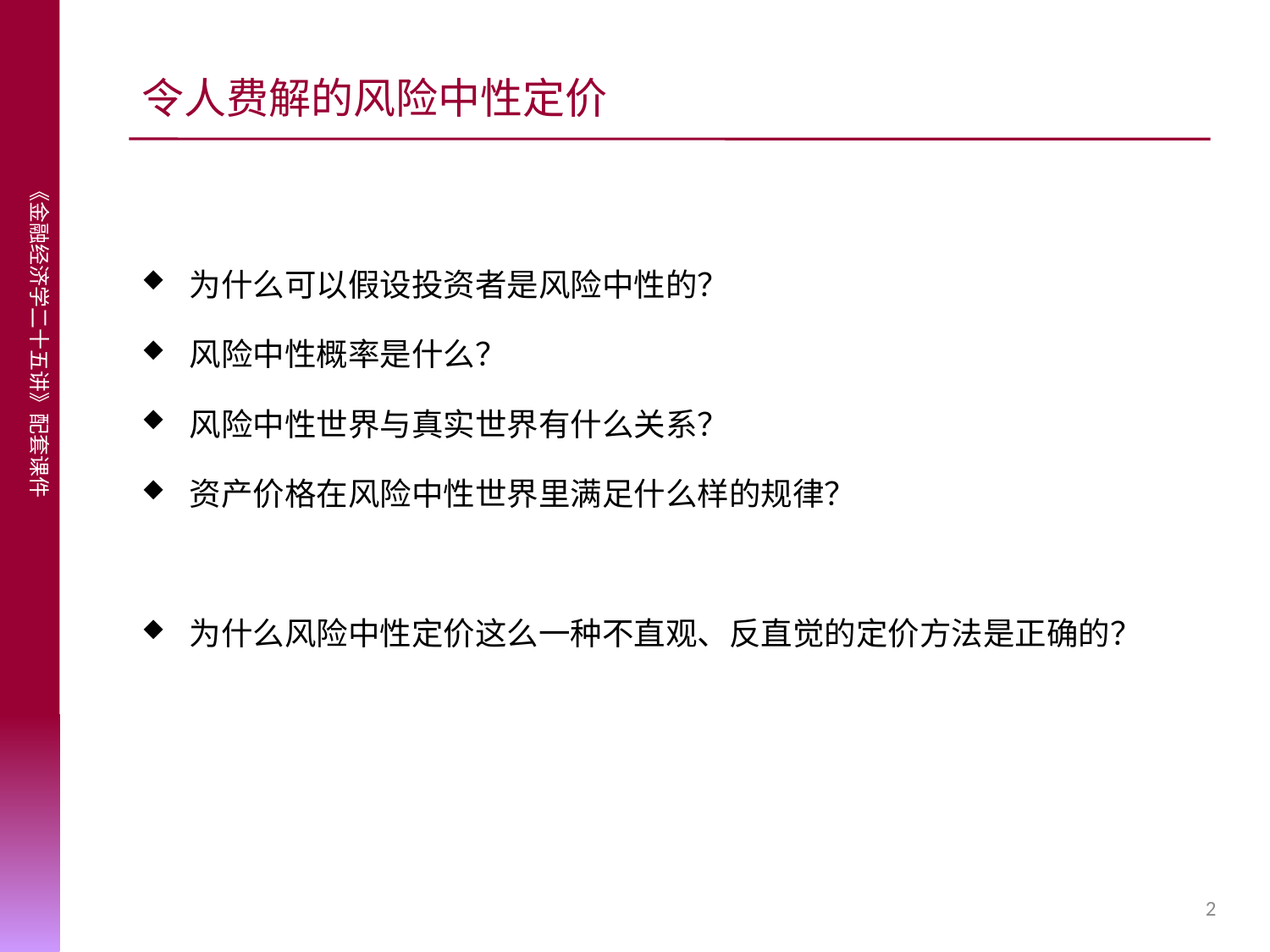

# 令人费解的风险中性定价

为什么可以假设投资者是风险中性的？
风险中性概率是什么？
风险中性世界与真实世界有什么关系？
资产价格在风险中性世界里满足什么样的规律？

为什么风险中性定价这么一种不直观、反直觉的定价方法是正确的？
2